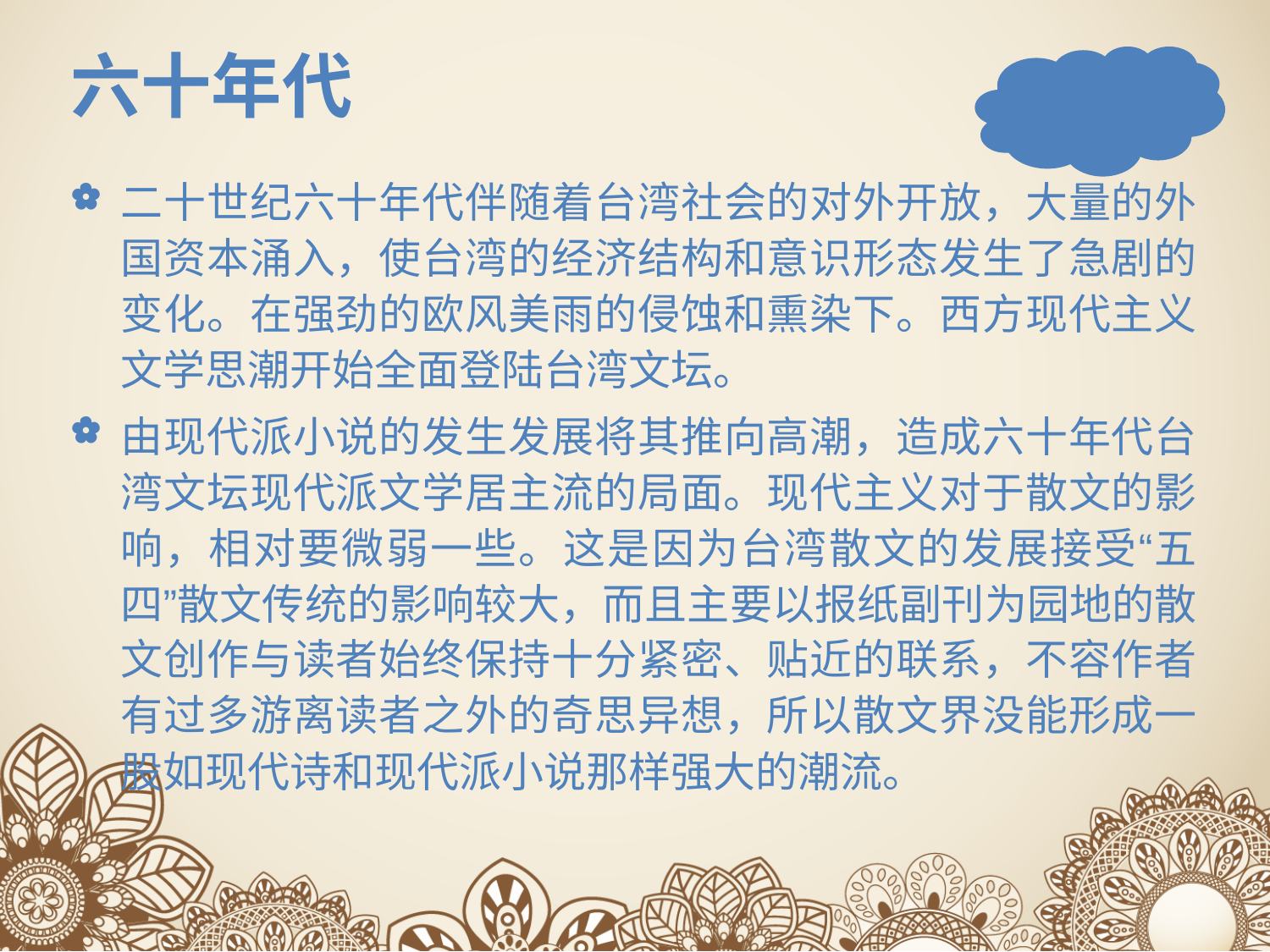

# 六十年代

二十世纪六十年代伴随着台湾社会的对外开放，大量的外国资本涌入，使台湾的经济结构和意识形态发生了急剧的变化。在强劲的欧风美雨的侵蚀和熏染下。西方现代主义文学思潮开始全面登陆台湾文坛。
由现代派小说的发生发展将其推向高潮，造成六十年代台湾文坛现代派文学居主流的局面。现代主义对于散文的影响，相对要微弱一些。这是因为台湾散文的发展接受“五四”散文传统的影响较大，而且主要以报纸副刊为园地的散文创作与读者始终保持十分紧密、贴近的联系，不容作者有过多游离读者之外的奇思异想，所以散文界没能形成一股如现代诗和现代派小说那样强大的潮流。